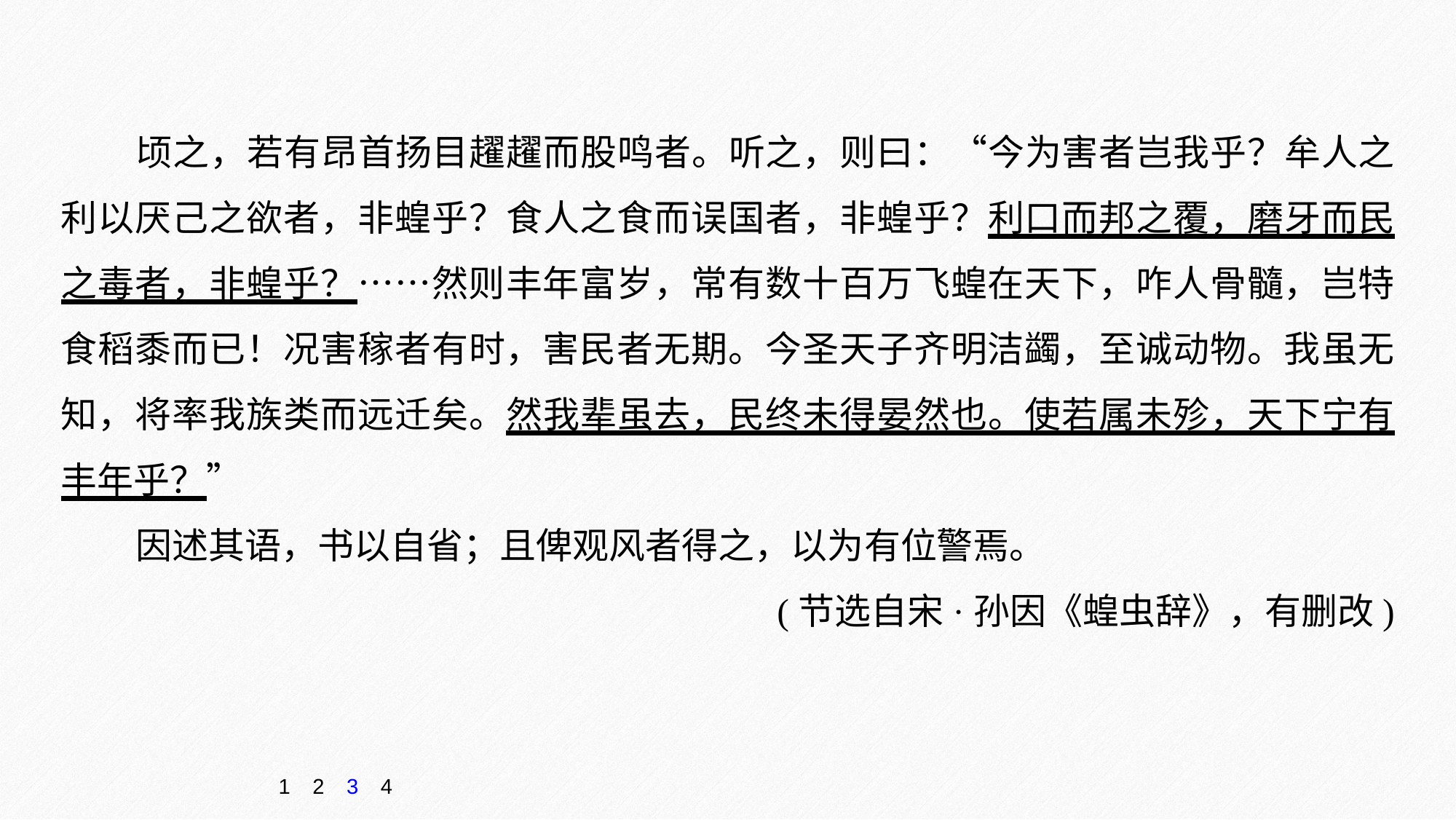

顷之，若有昂首扬目趯趯而股鸣者。听之，则曰：“今为害者岂我乎？牟人之利以厌己之欲者，非蝗乎？食人之食而误国者，非蝗乎？利口而邦之覆，磨牙而民之毒者，非蝗乎？……然则丰年富岁，常有数十百万飞蝗在天下，咋人骨髓，岂特食稻黍而已！况害稼者有时，害民者无期。今圣天子齐明洁蠲，至诚动物。我虽无知，将率我族类而远迁矣。然我辈虽去，民终未得晏然也。使若属未殄，天下宁有丰年乎？”
因述其语，书以自省；且俾观风者得之，以为有位警焉。
(节选自宋·孙因《蝗虫辞》，有删改)
1
2
3
4